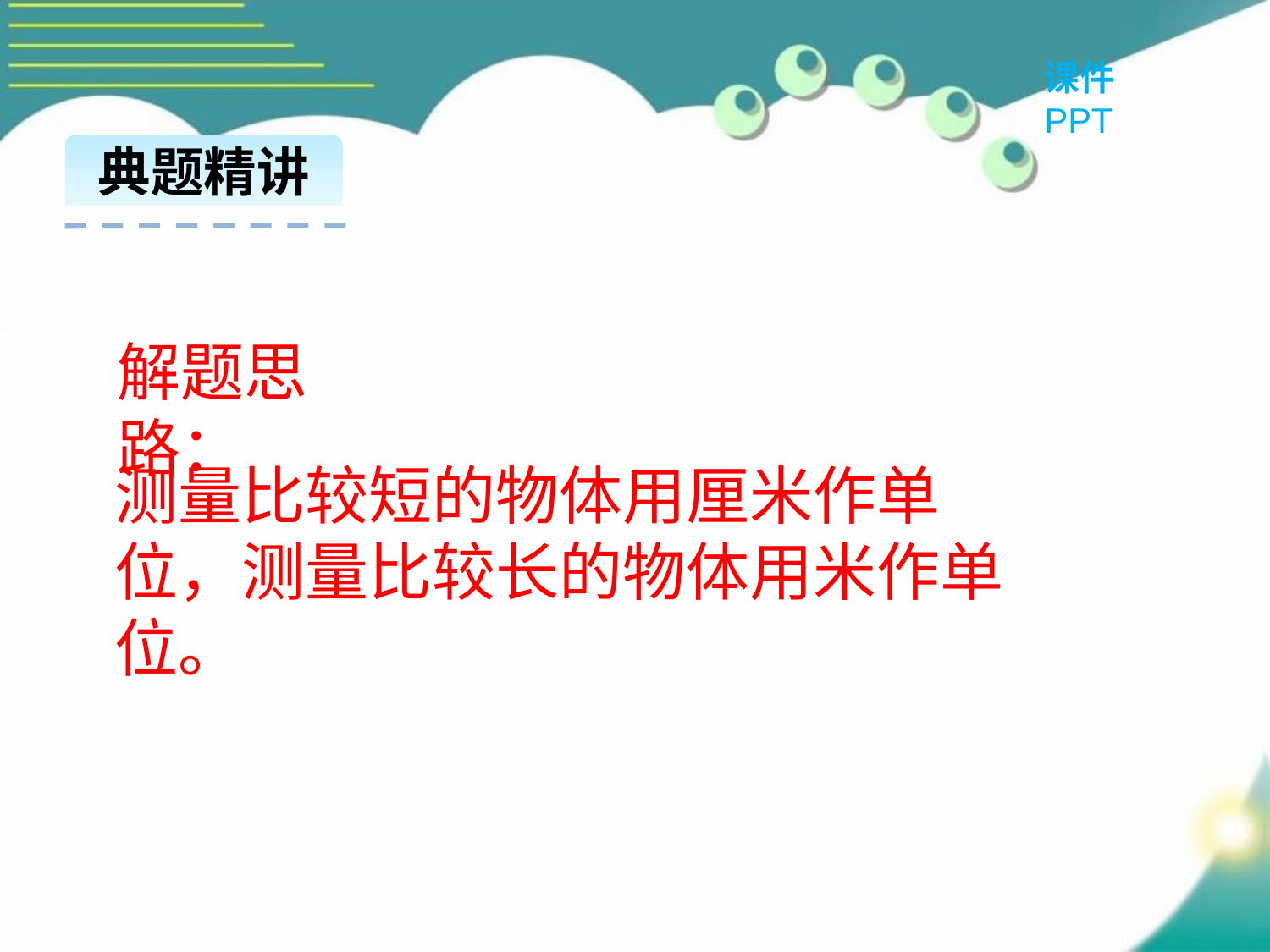

课件PPT
典题精讲

解题思路：
测量比较短的物体用厘米作单位，测量比较长的物体用米作单位。